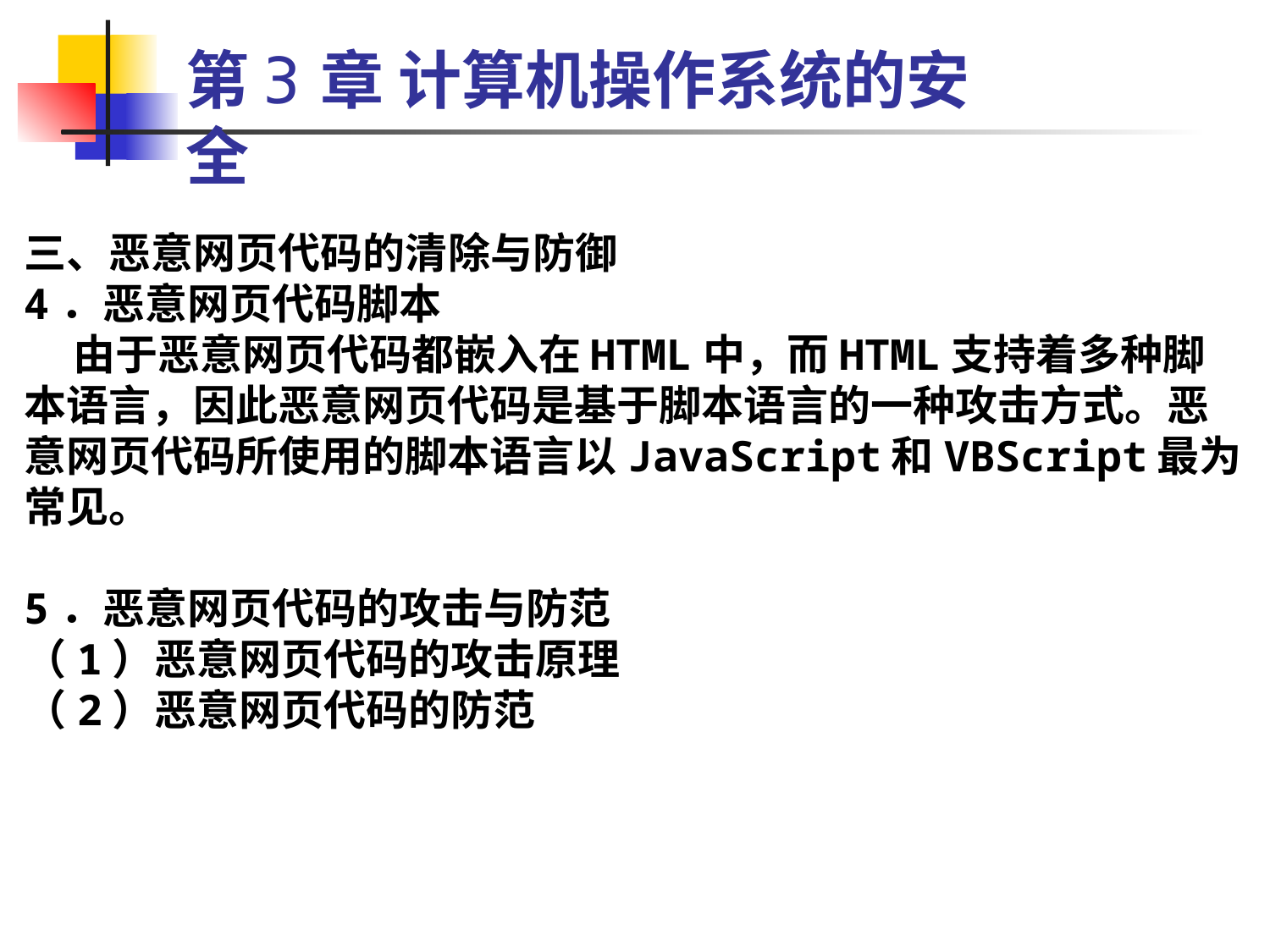

第3章 计算机操作系统的安全
三、恶意网页代码的清除与防御
4．恶意网页代码脚本
    由于恶意网页代码都嵌入在HTML中，而HTML支持着多种脚本语言，因此恶意网页代码是基于脚本语言的一种攻击方式。恶意网页代码所使用的脚本语言以JavaScript和VBScript最为常见。

5．恶意网页代码的攻击与防范
（1）恶意网页代码的攻击原理
（2）恶意网页代码的防范